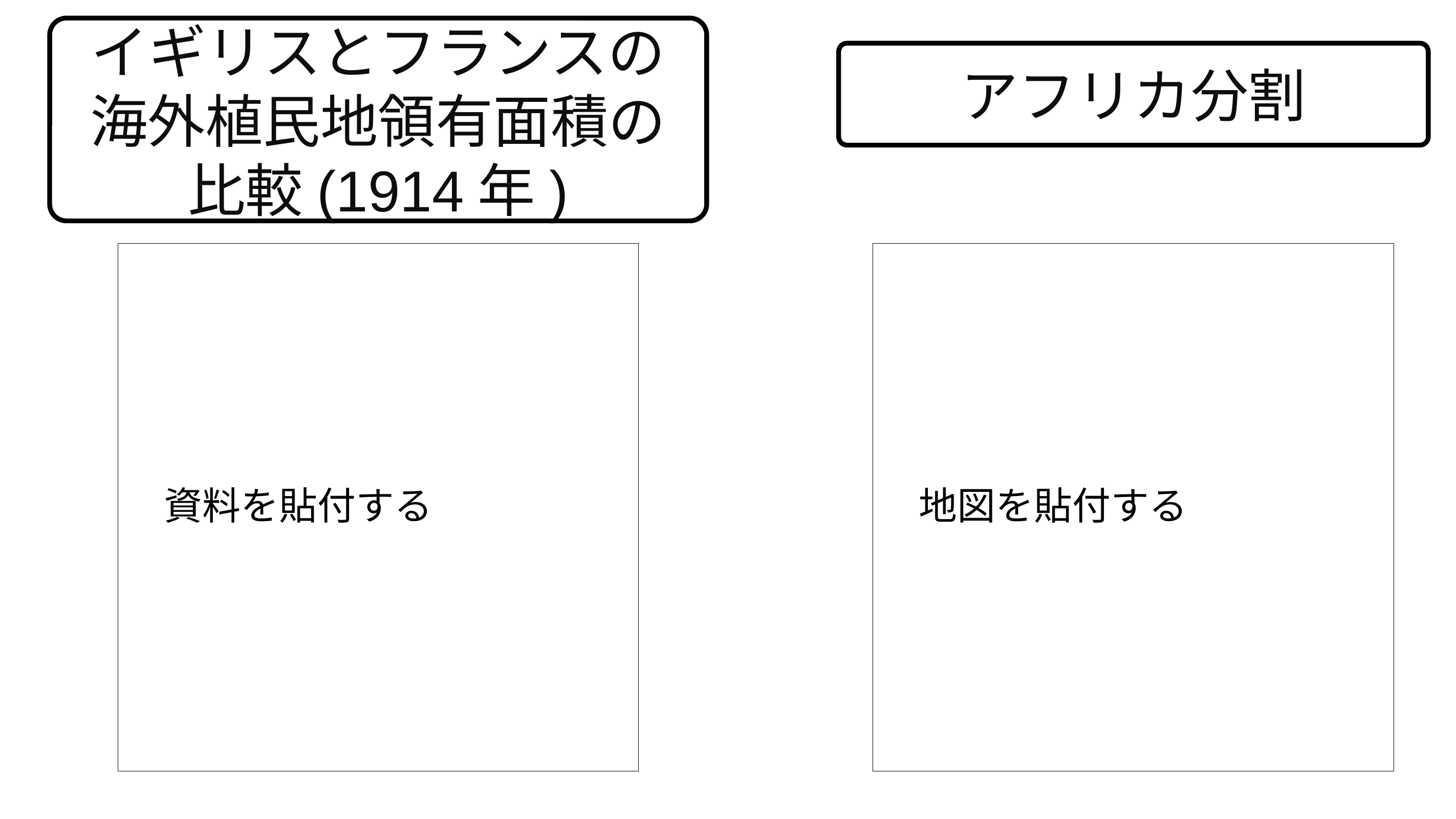

イギリスとフランスの
海外植民地領有面積の比較(1914年)
アフリカ分割
　資料を貼付する
　地図を貼付する